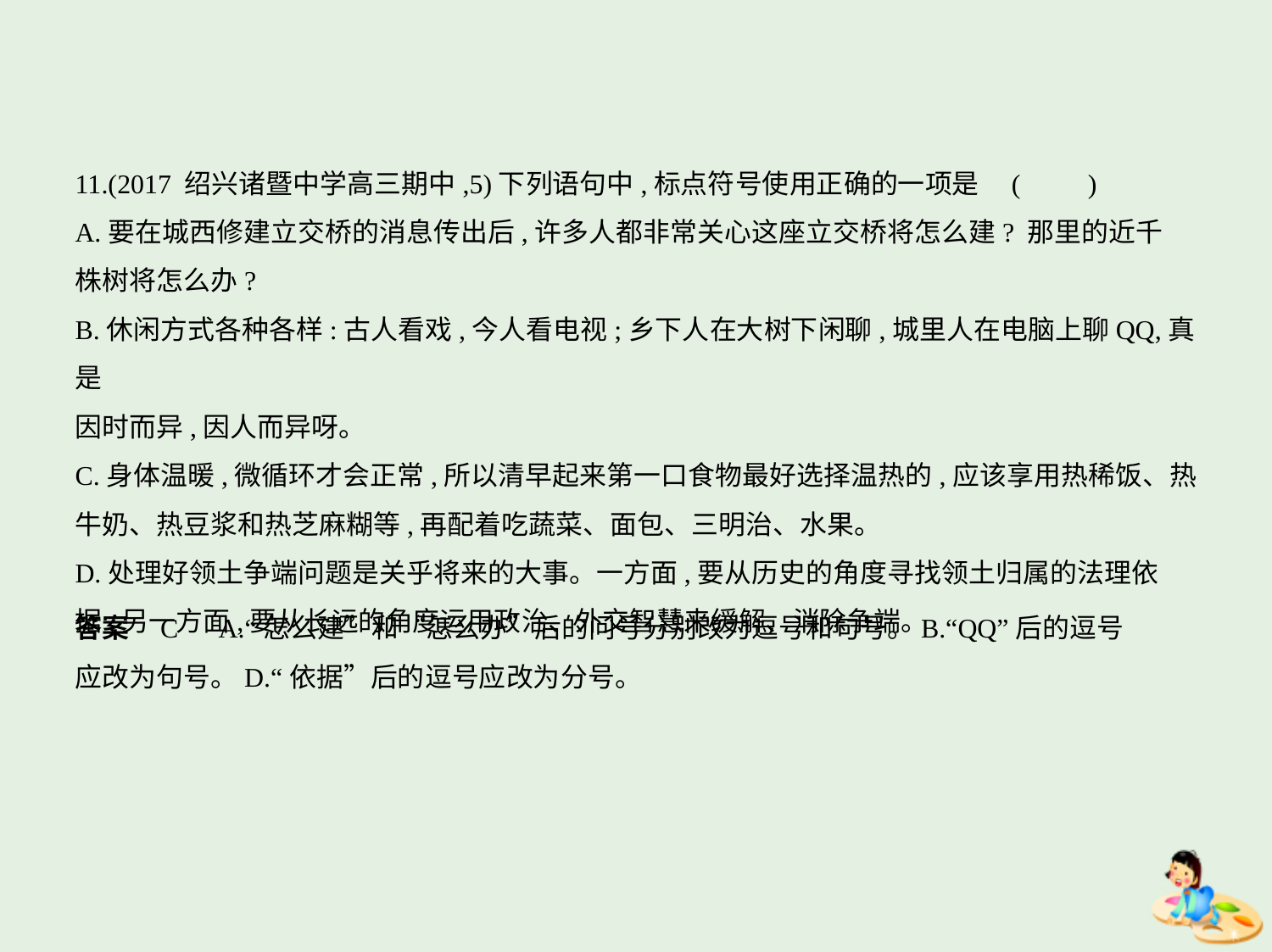

11.(2017 绍兴诸暨中学高三期中,5)下列语句中,标点符号使用正确的一项是 (　　)
A.要在城西修建立交桥的消息传出后,许多人都非常关心这座立交桥将怎么建? 那里的近千
株树将怎么办?
B.休闲方式各种各样:古人看戏,今人看电视;乡下人在大树下闲聊,城里人在电脑上聊QQ,真是
因时而异,因人而异呀。
C.身体温暖,微循环才会正常,所以清早起来第一口食物最好选择温热的,应该享用热稀饭、热
牛奶、热豆浆和热芝麻糊等,再配着吃蔬菜、面包、三明治、水果。
D.处理好领土争端问题是关乎将来的大事。一方面,要从历史的角度寻找领土归属的法理依
据,另一方面,要从长远的角度运用政治、外交智慧来缓解、消除争端。
答案    C　A.“怎么建”和“怎么办”后的问号分别改为逗号和句号。B.“QQ”后的逗号
应改为句号。D.“依据”后的逗号应改为分号。